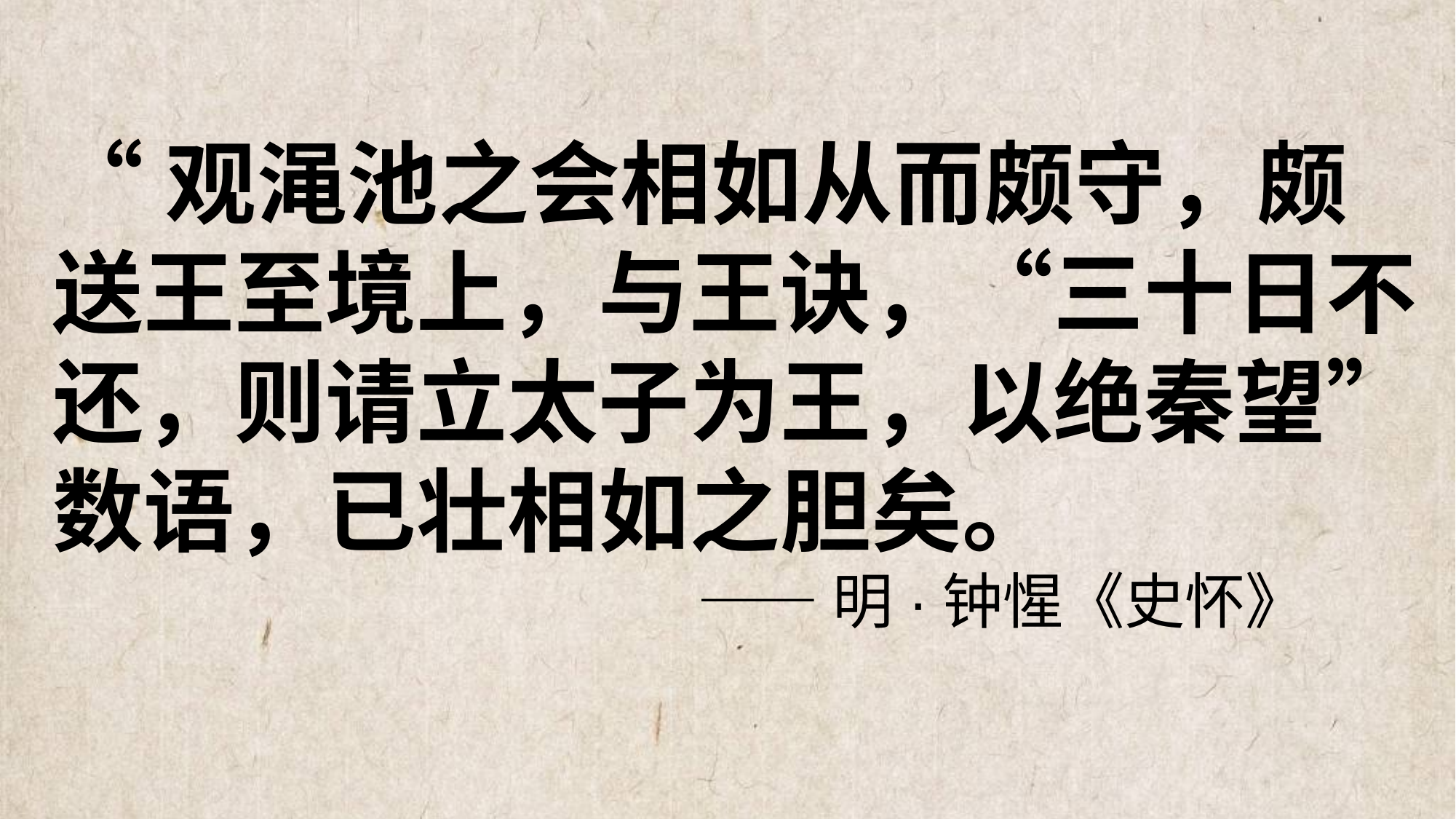

“观渑池之会相如从而颇守，颇送王至境上，与王诀，“三十日不还，则请立太子为王，以绝秦望”数语，已壮相如之胆矣。
 ——明·钟惺《史怀》